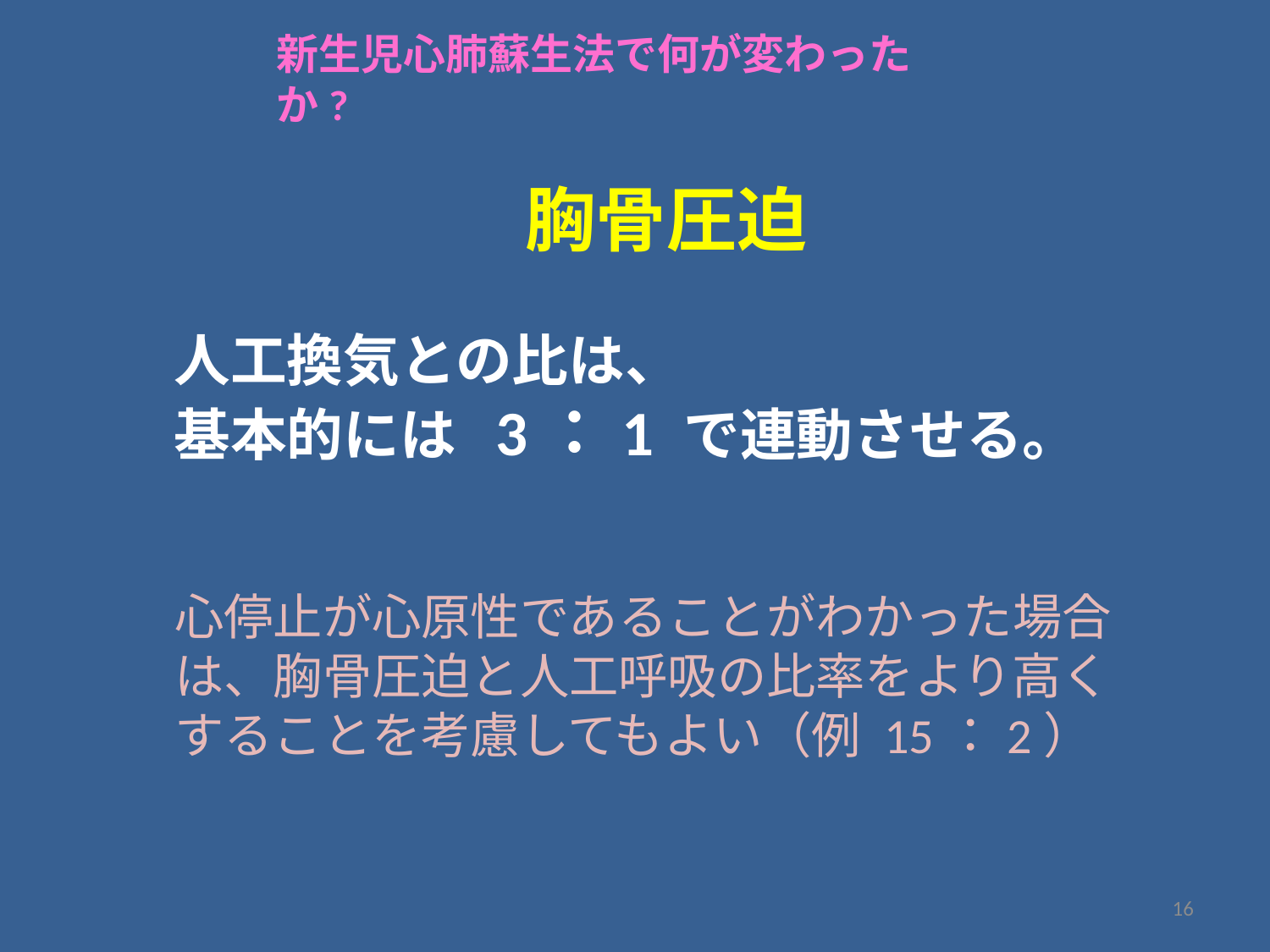

新生児心肺蘇生法で何が変わったか?

　胸骨圧迫
人工換気との比は、
基本的には  3：1 で連動させる。
心停止が心原性であることがわかった場合は、胸骨圧迫と人工呼吸の比率をより高くすることを考慮してもよい（例 15：2）
16